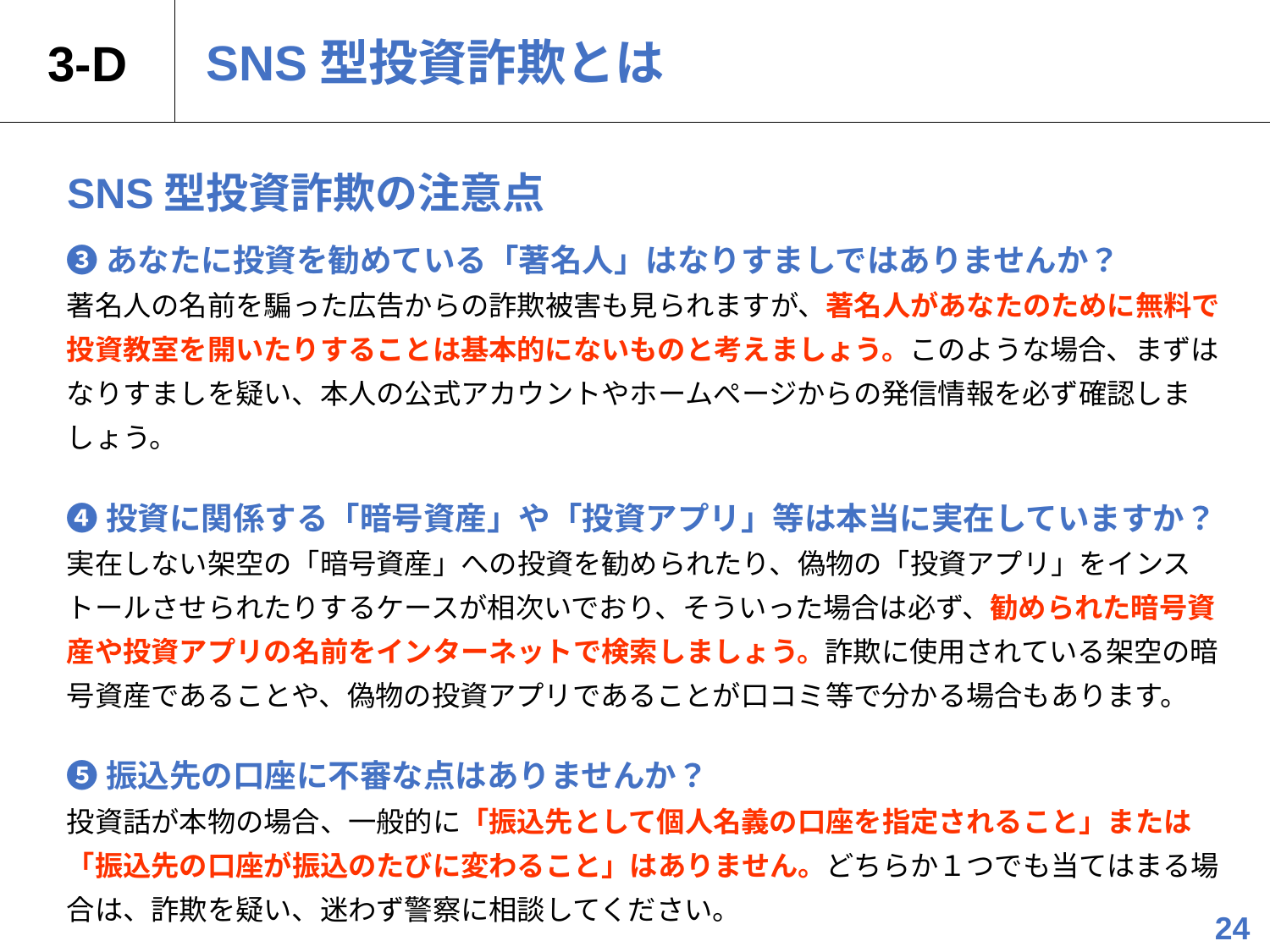

3-D
# SNS型投資詐欺とは
SNS型投資詐欺の注意点
❸あなたに投資を勧めている「著名人」はなりすましではありませんか？
著名人の名前を騙った広告からの詐欺被害も見られますが、著名人があなたのために無料で投資教室を開いたりすることは基本的にないものと考えましょう。このような場合、まずはなりすましを疑い、本人の公式アカウントやホームぺージからの発信情報を必ず確認しましょう。

❹投資に関係する「暗号資産」や「投資アプリ」等は本当に実在していますか？
実在しない架空の「暗号資産」への投資を勧められたり、偽物の「投資アプリ」をインストールさせられたりするケースが相次いでおり、そういった場合は必ず、勧められた暗号資産や投資アプリの名前をインターネットで検索しましょう。詐欺に使用されている架空の暗号資産であることや、偽物の投資アプリであることが口コミ等で分かる場合もあります。

❺振込先の口座に不審な点はありませんか？
投資話が本物の場合、一般的に「振込先として個人名義の口座を指定されること」または「振込先の口座が振込のたびに変わること」はありません。どちらか１つでも当てはまる場合は、詐欺を疑い、迷わず警察に相談してください。
24